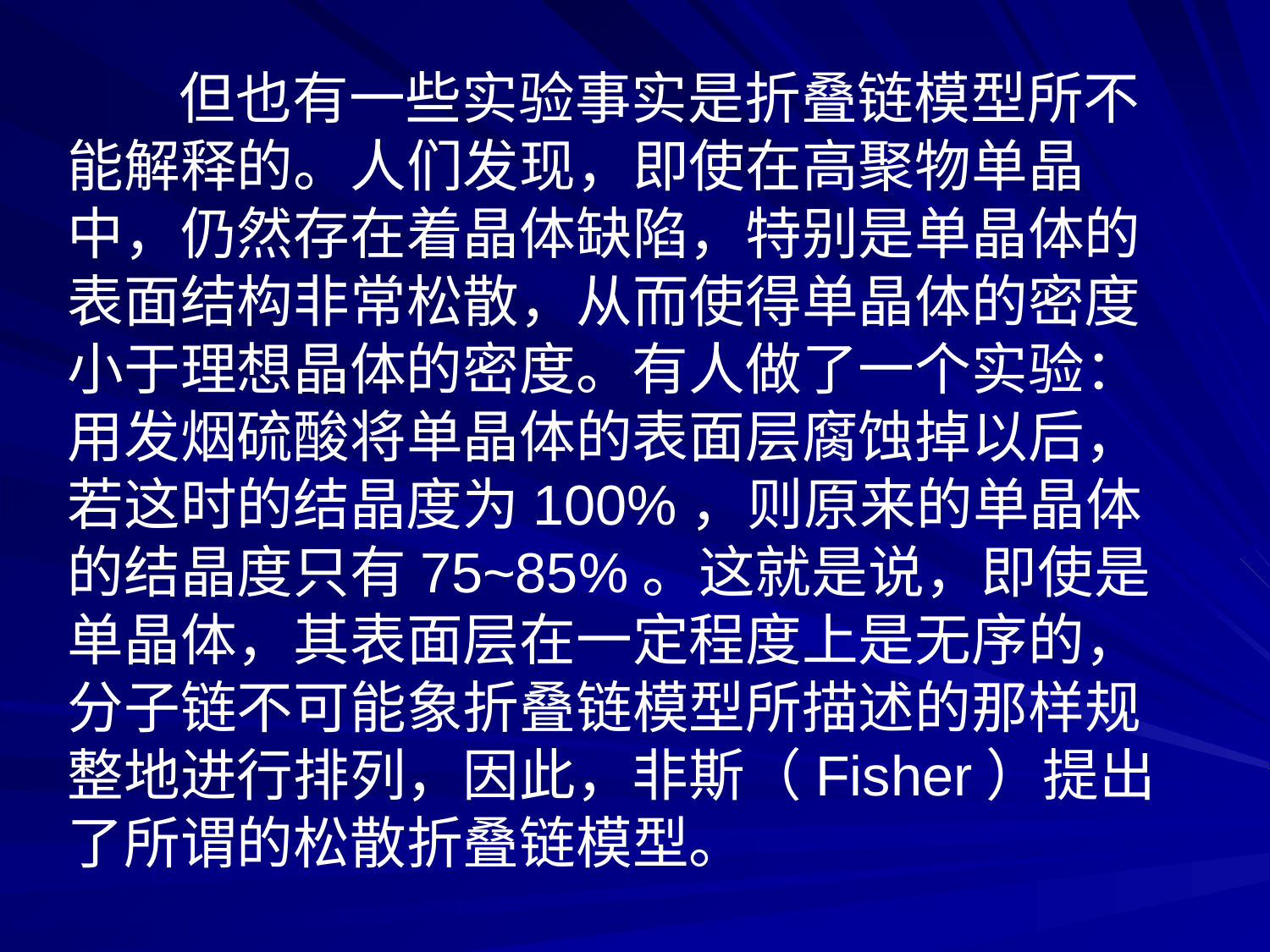

但也有一些实验事实是折叠链模型所不能解释的。人们发现，即使在高聚物单晶中，仍然存在着晶体缺陷，特别是单晶体的表面结构非常松散，从而使得单晶体的密度小于理想晶体的密度。有人做了一个实验：用发烟硫酸将单晶体的表面层腐蚀掉以后，若这时的结晶度为100%，则原来的单晶体的结晶度只有75~85%。这就是说，即使是单晶体，其表面层在一定程度上是无序的，分子链不可能象折叠链模型所描述的那样规整地进行排列，因此，非斯（Fisher）提出了所谓的松散折叠链模型。